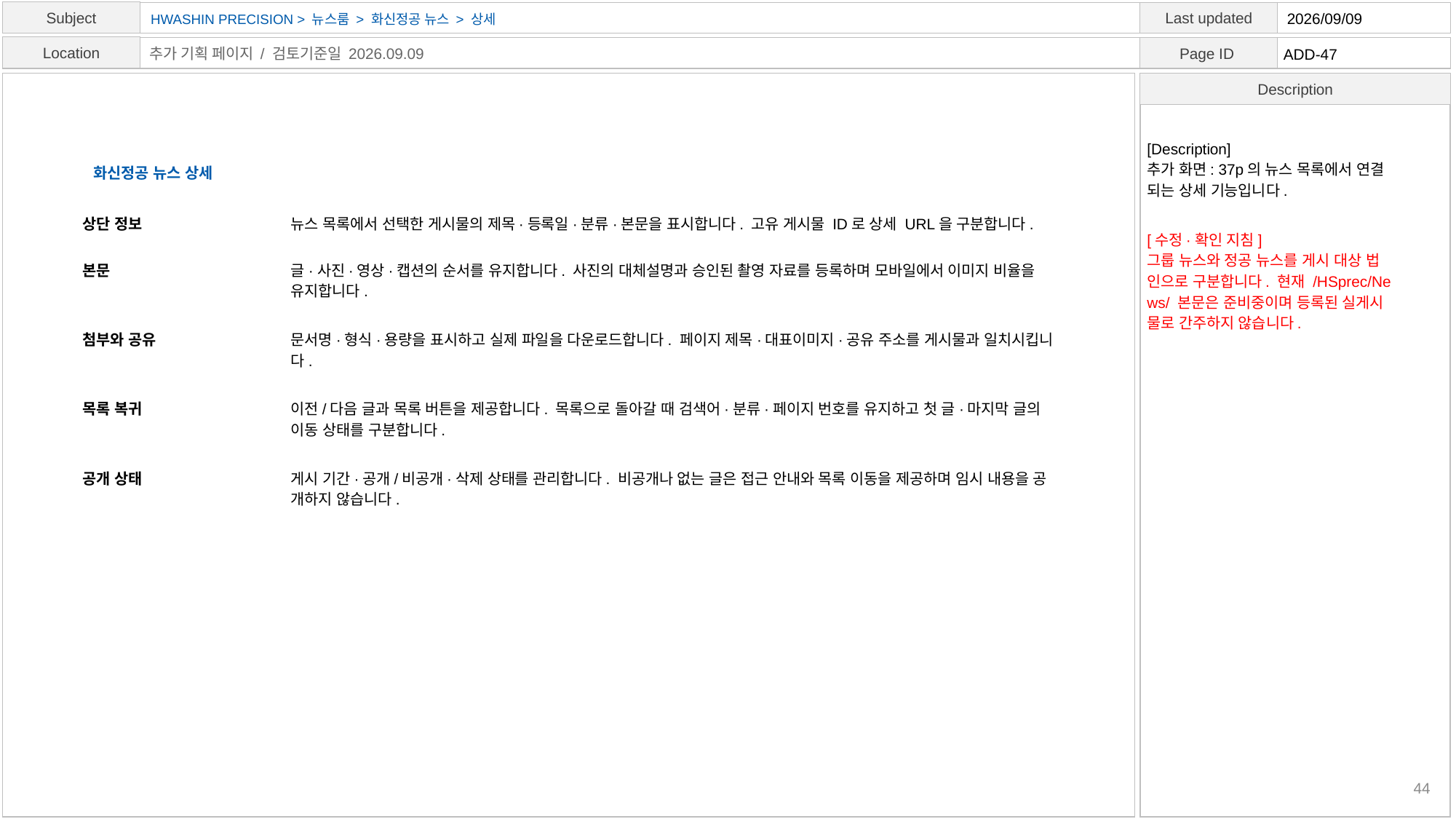

HWASHIN PRECISION > 뉴스룸 > 화신정공 뉴스 > 상세
2026/09/09
ADD-47
추가 기획 페이지 / 검토기준일 2026.09.09
[Description]
추가 화면: 37p의 뉴스 목록에서 연결
되는 상세 기능입니다.
화신정공 뉴스 상세
상단 정보
뉴스 목록에서 선택한 게시물의 제목·등록일·분류·본문을 표시합니다. 고유 게시물 ID로 상세 URL을 구분합니다.
[수정·확인 지침]
그룹 뉴스와 정공 뉴스를 게시 대상 법
인으로 구분합니다. 현재 /HSprec/Ne
ws/ 본문은 준비중이며 등록된 실게시
물로 간주하지 않습니다.
본문
글·사진·영상·캡션의 순서를 유지합니다. 사진의 대체설명과 승인된 촬영 자료를 등록하며 모바일에서 이미지 비율을
유지합니다.
첨부와 공유
문서명·형식·용량을 표시하고 실제 파일을 다운로드합니다. 페이지 제목·대표이미지·공유 주소를 게시물과 일치시킵니
다.
목록 복귀
이전/다음 글과 목록 버튼을 제공합니다. 목록으로 돌아갈 때 검색어·분류·페이지 번호를 유지하고 첫 글·마지막 글의
이동 상태를 구분합니다.
공개 상태
게시 기간·공개/비공개·삭제 상태를 관리합니다. 비공개나 없는 글은 접근 안내와 목록 이동을 제공하며 임시 내용을 공
개하지 않습니다.
44